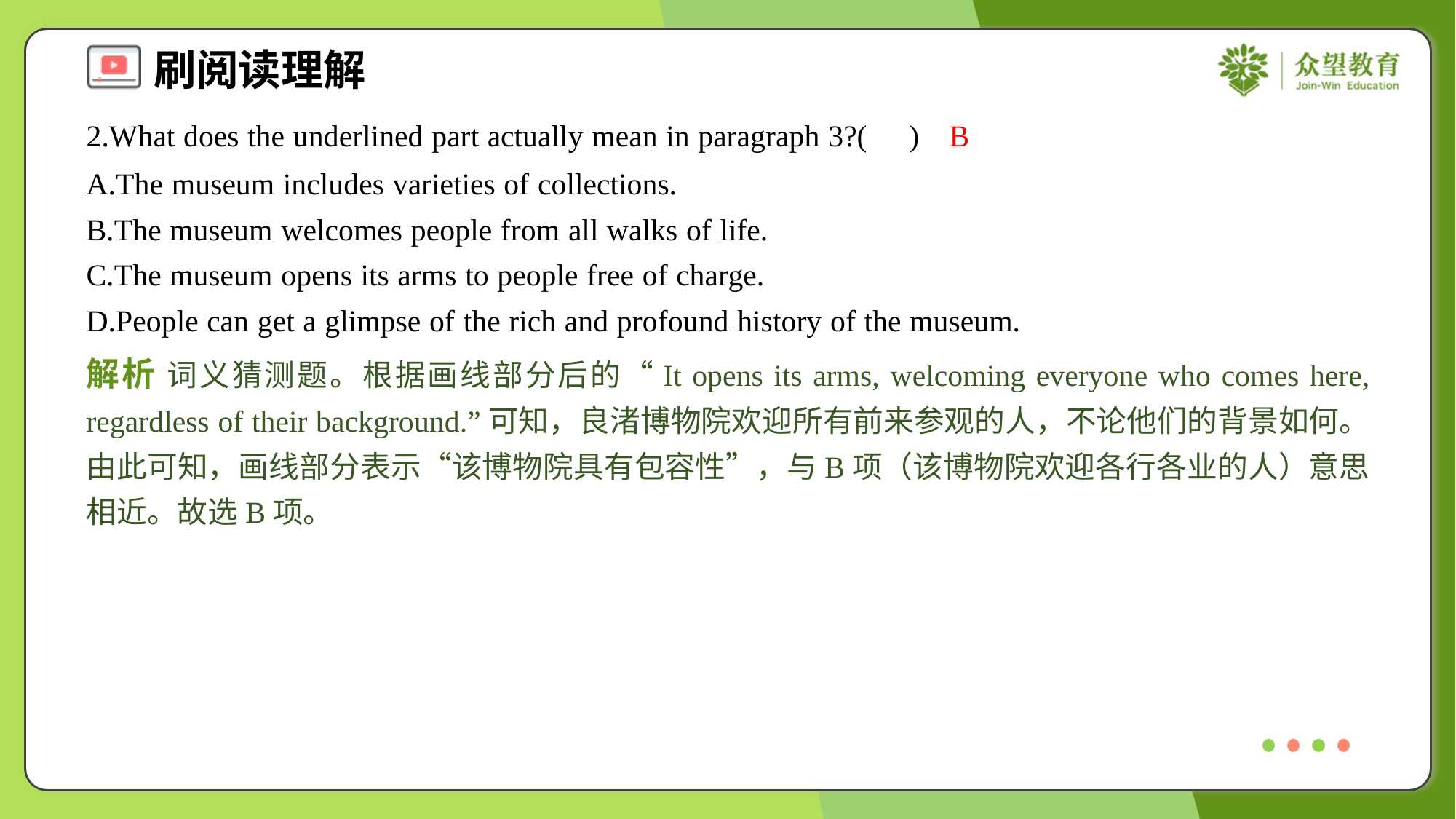

2.What does the underlined part actually mean in paragraph 3?(     )
B
A.The museum includes varieties of collections.
B.The museum welcomes people from all walks of life.
C.The museum opens its arms to people free of charge.
D.People can get a glimpse of the rich and profound history of the museum.
解析 词义猜测题。根据画线部分后的“It opens its arms, welcoming everyone who comes here, regardless of their background.”可知，良渚博物院欢迎所有前来参观的人，不论他们的背景如何。由此可知，画线部分表示“该博物院具有包容性”，与B项（该博物院欢迎各行各业的人）意思相近。故选B项。